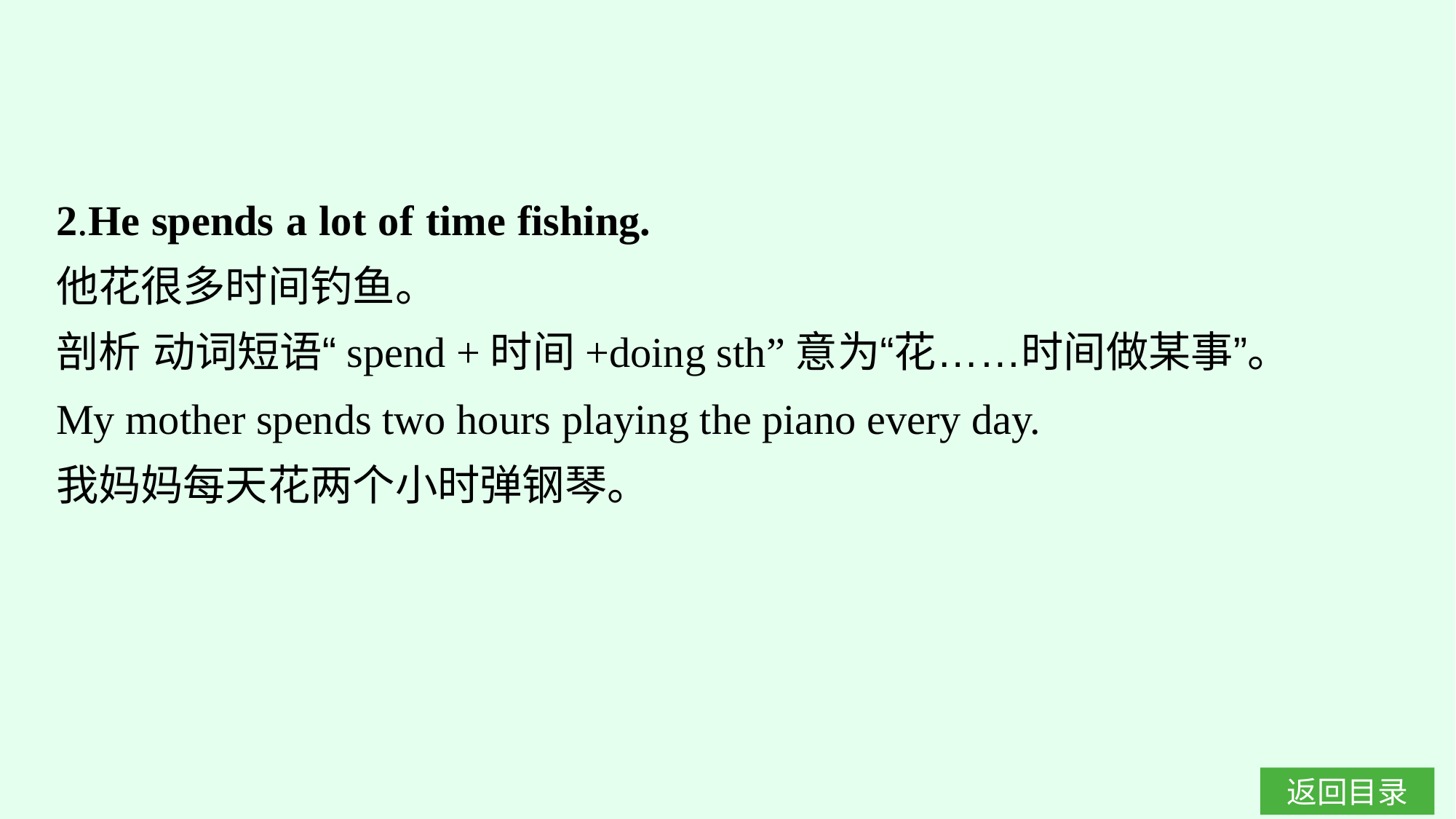

2.He spends a lot of time fishing.
他花很多时间钓鱼。
剖析 动词短语“spend +时间+doing sth”意为“花……时间做某事”。
My mother spends two hours playing the piano every day.
我妈妈每天花两个小时弹钢琴。